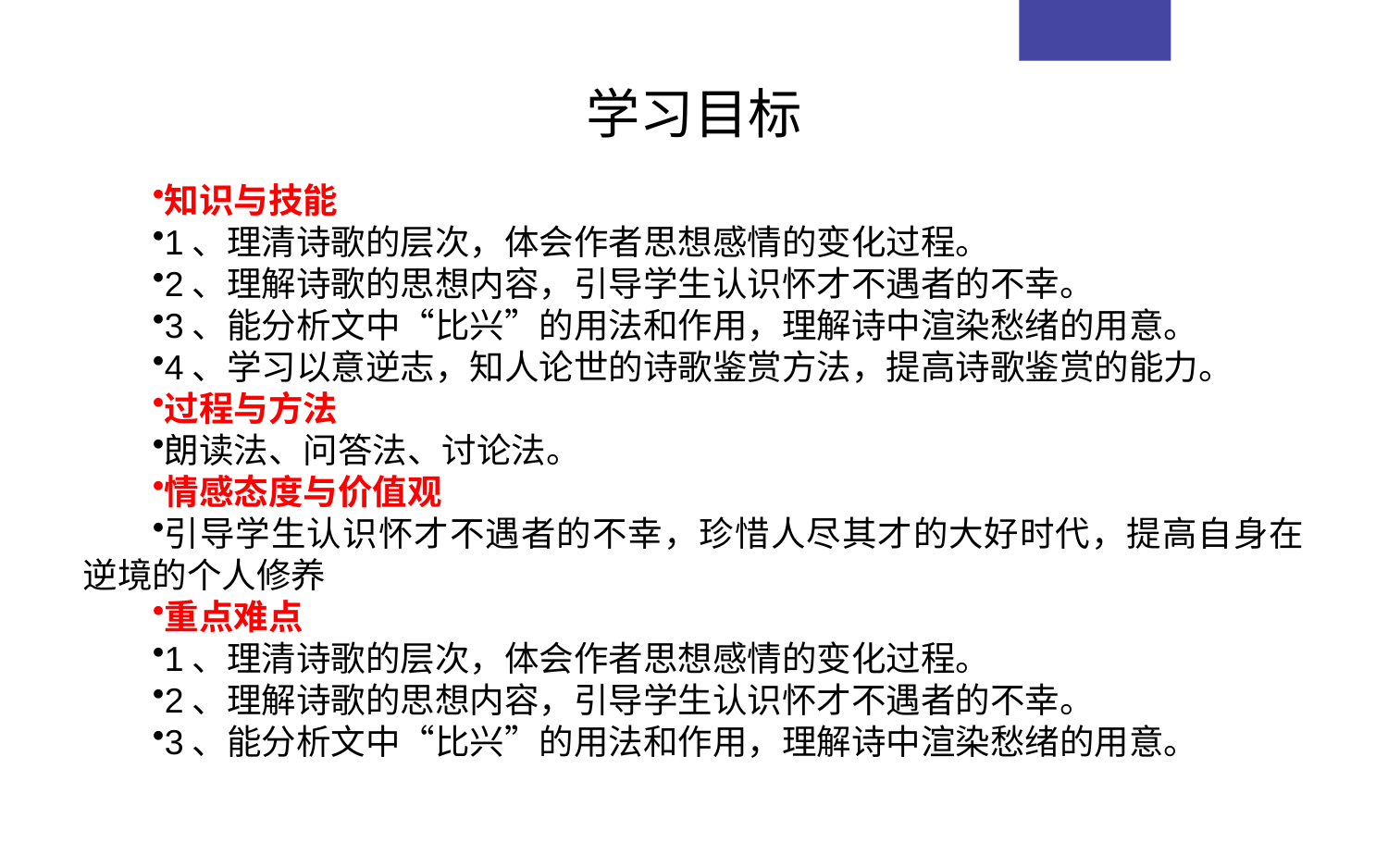

学习目标
知识与技能
1、理清诗歌的层次，体会作者思想感情的变化过程。
2、理解诗歌的思想内容，引导学生认识怀才不遇者的不幸。
3、能分析文中“比兴”的用法和作用，理解诗中渲染愁绪的用意。
4、学习以意逆志，知人论世的诗歌鉴赏方法，提高诗歌鉴赏的能力。
过程与方法
朗读法、问答法、讨论法。
情感态度与价值观
引导学生认识怀才不遇者的不幸，珍惜人尽其才的大好时代，提高自身在逆境的个人修养
重点难点
1、理清诗歌的层次，体会作者思想感情的变化过程。
2、理解诗歌的思想内容，引导学生认识怀才不遇者的不幸。
3、能分析文中“比兴”的用法和作用，理解诗中渲染愁绪的用意。